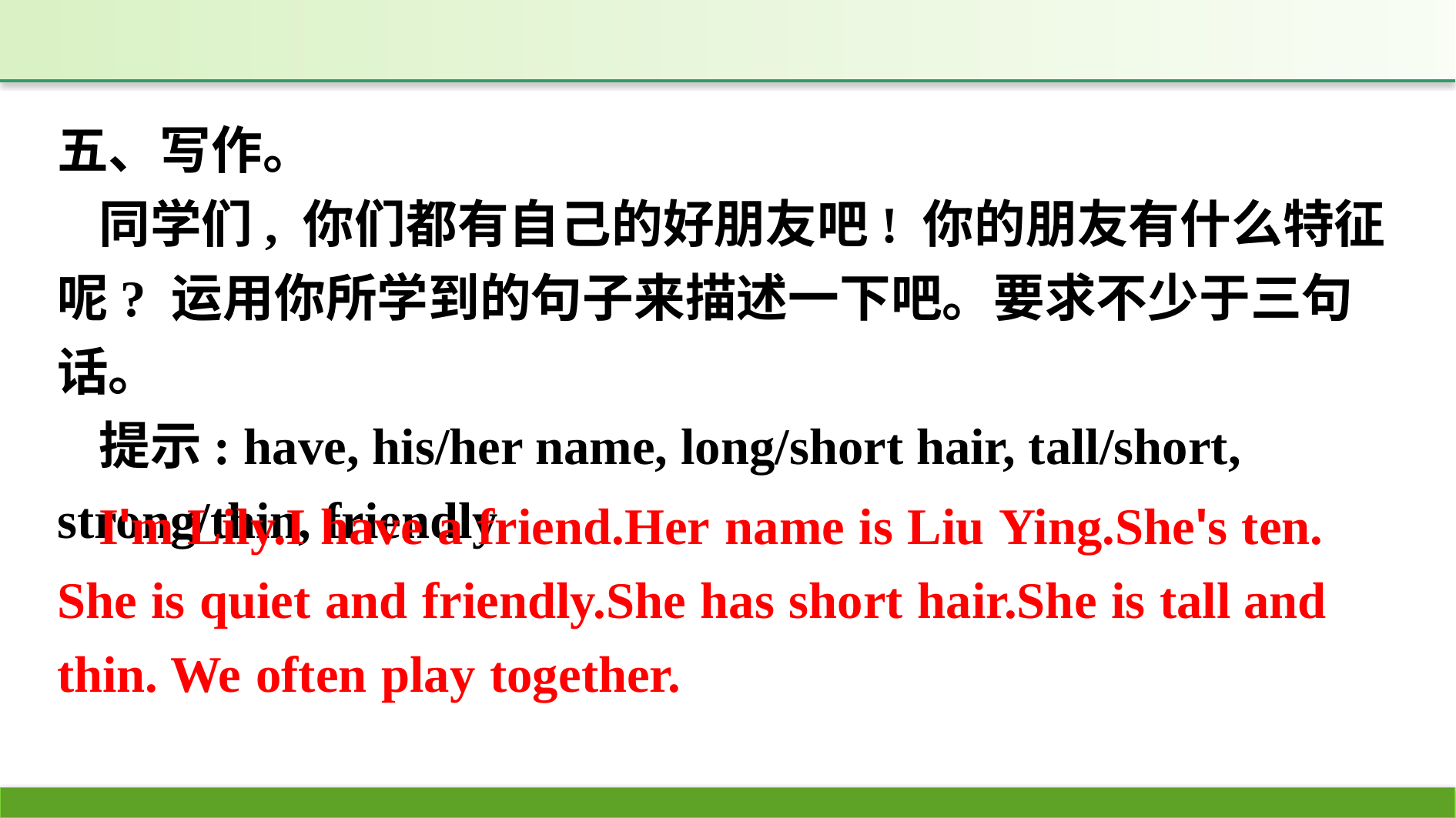

五、写作。
同学们, 你们都有自己的好朋友吧! 你的朋友有什么特征呢? 运用你所学到的句子来描述一下吧。要求不少于三句话。
提示: have, his/her name, long/short hair, tall/short, strong/thin, friendly
I'm Lily.I have a friend.Her name is Liu Ying.She's ten. She is quiet and friendly.She has short hair.She is tall and thin. We often play together.